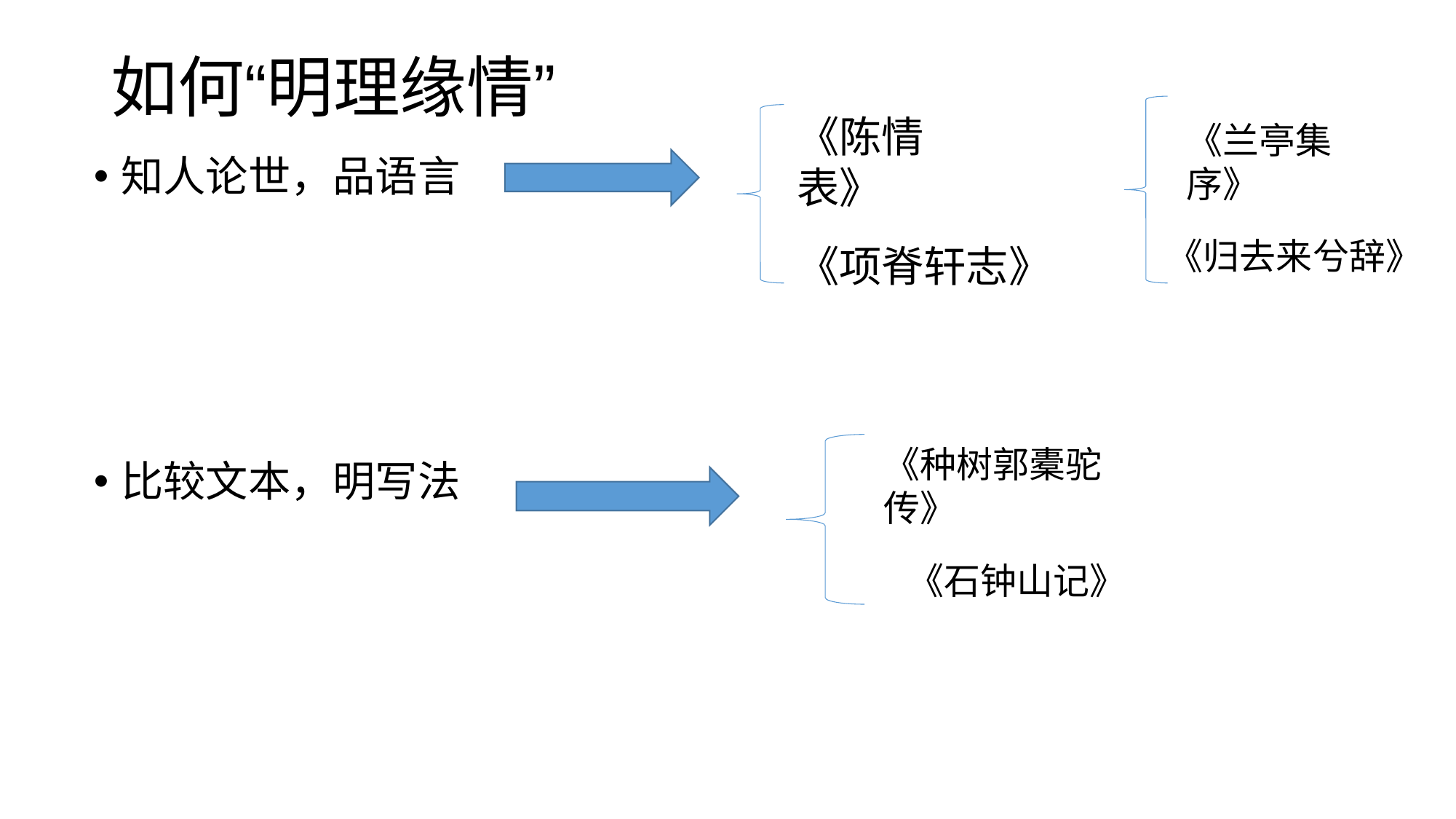

# 如何“明理缘情”

《陈情表》
《兰亭集序》
知人论世，品语言

比较文本，明写法

《归去来兮辞》
《项脊轩志》

《种树郭橐驼传》

《石钟山记》